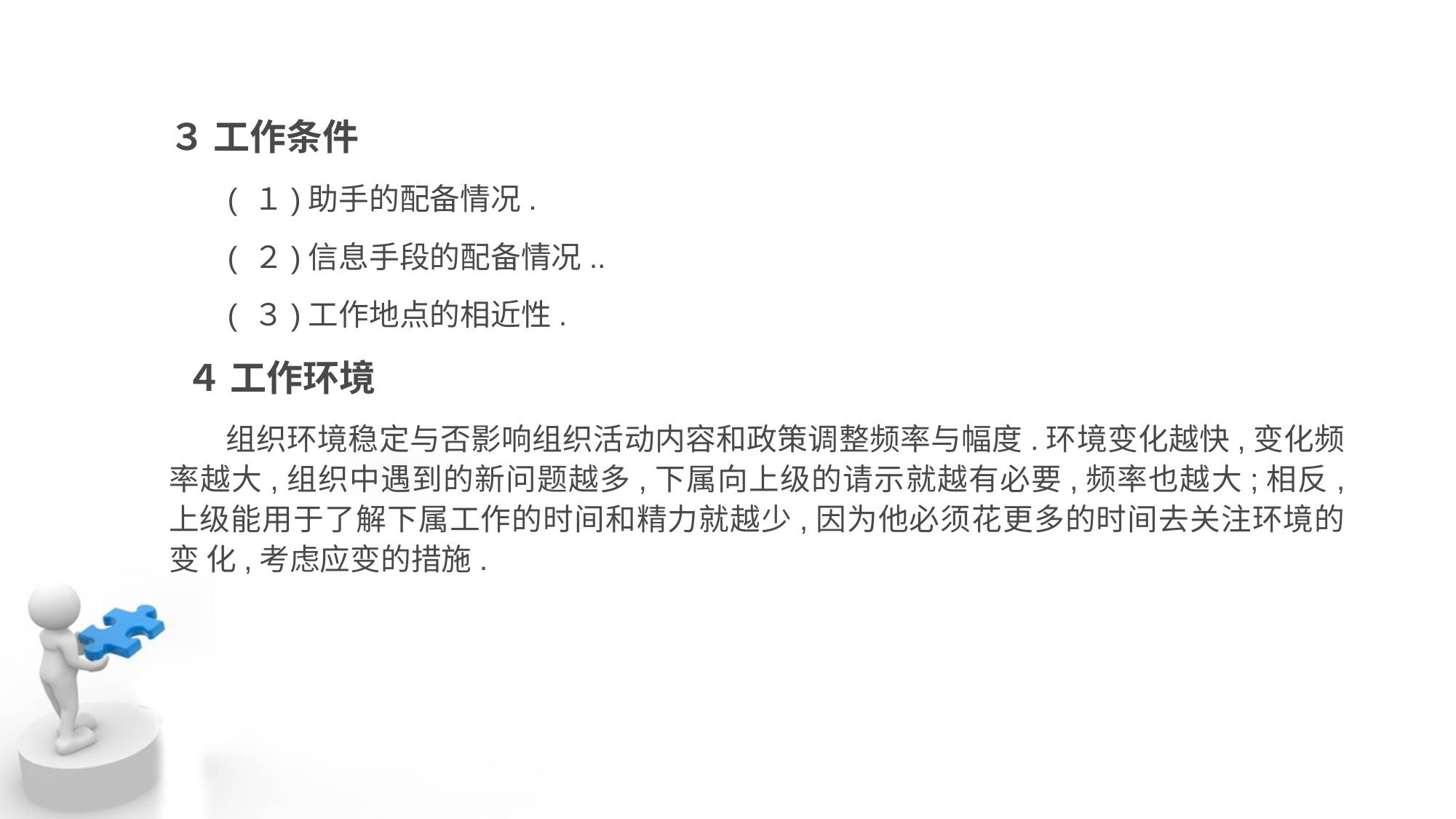

３ 工作条件
       ( １)助手的配备情况.
       ( ２)信息手段的配备情况..
       ( ３)工作地点的相近性.
 ４ 工作环境
       组织环境稳定与否影响组织活动内容和政策调整频率与幅度.环境变化越快,变化频 率越大,组织中遇到的新问题越多,下属向上级的请示就越有必要,频率也越大;相反, 上级能用于了解下属工作的时间和精力就越少,因为他必须花更多的时间去关注环境的变 化,考虑应变的措施.